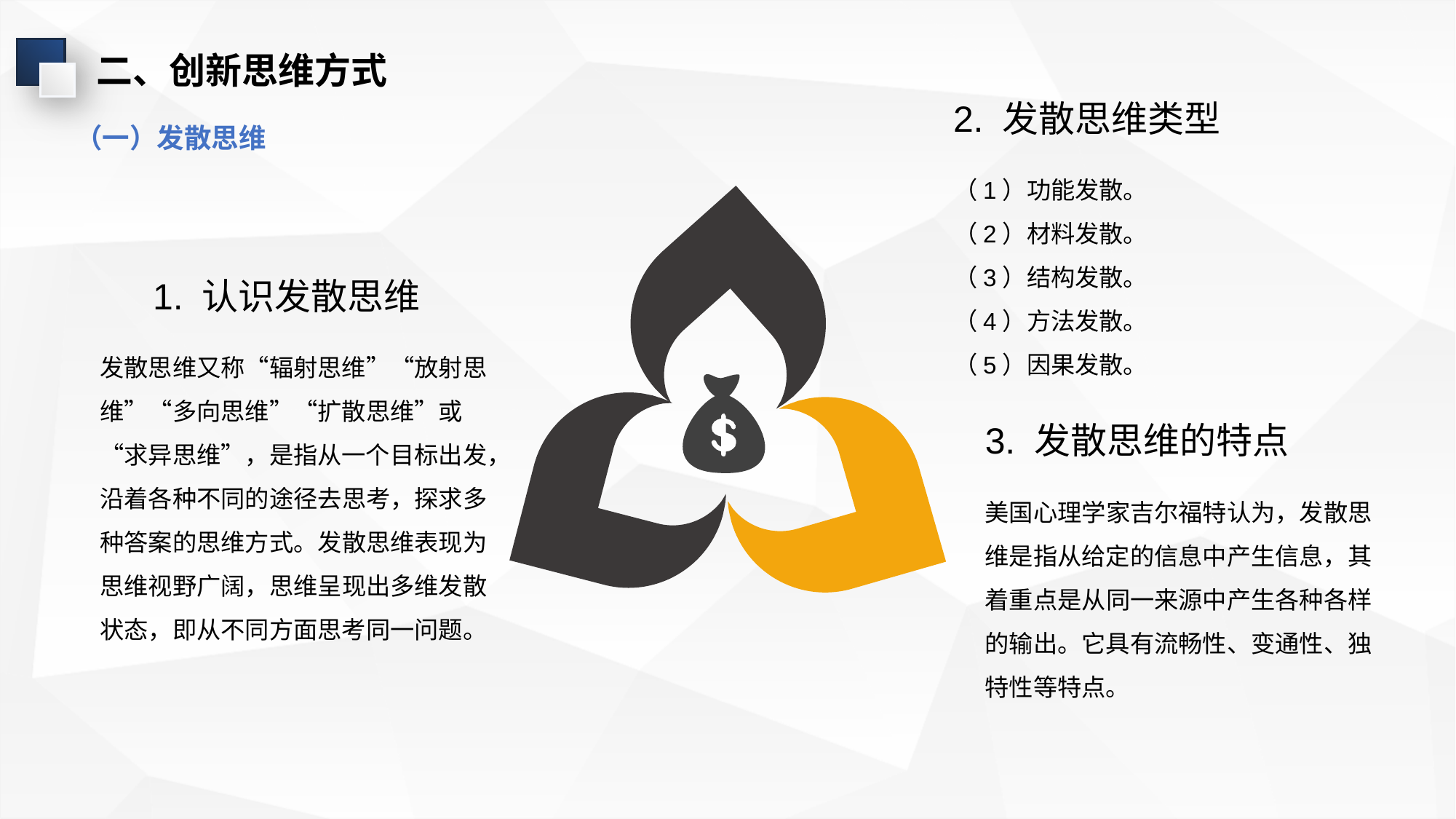

二、创新思维方式
2. 发散思维类型
（一）发散思维
（1）功能发散。
（2）材料发散。
（3）结构发散。
（4）方法发散。
（5）因果发散。

1. 认识发散思维
发散思维又称“辐射思维”“放射思维”“多向思维”“扩散思维”或“求异思维”，是指从一个目标出发，沿着各种不同的途径去思考，探求多种答案的思维方式。发散思维表现为思维视野广阔，思维呈现出多维发散状态，即从不同方面思考同一问题。

3. 发散思维的特点

美国心理学家吉尔福特认为，发散思维是指从给定的信息中产生信息，其着重点是从同一来源中产生各种各样的输出。它具有流畅性、变通性、独特性等特点。